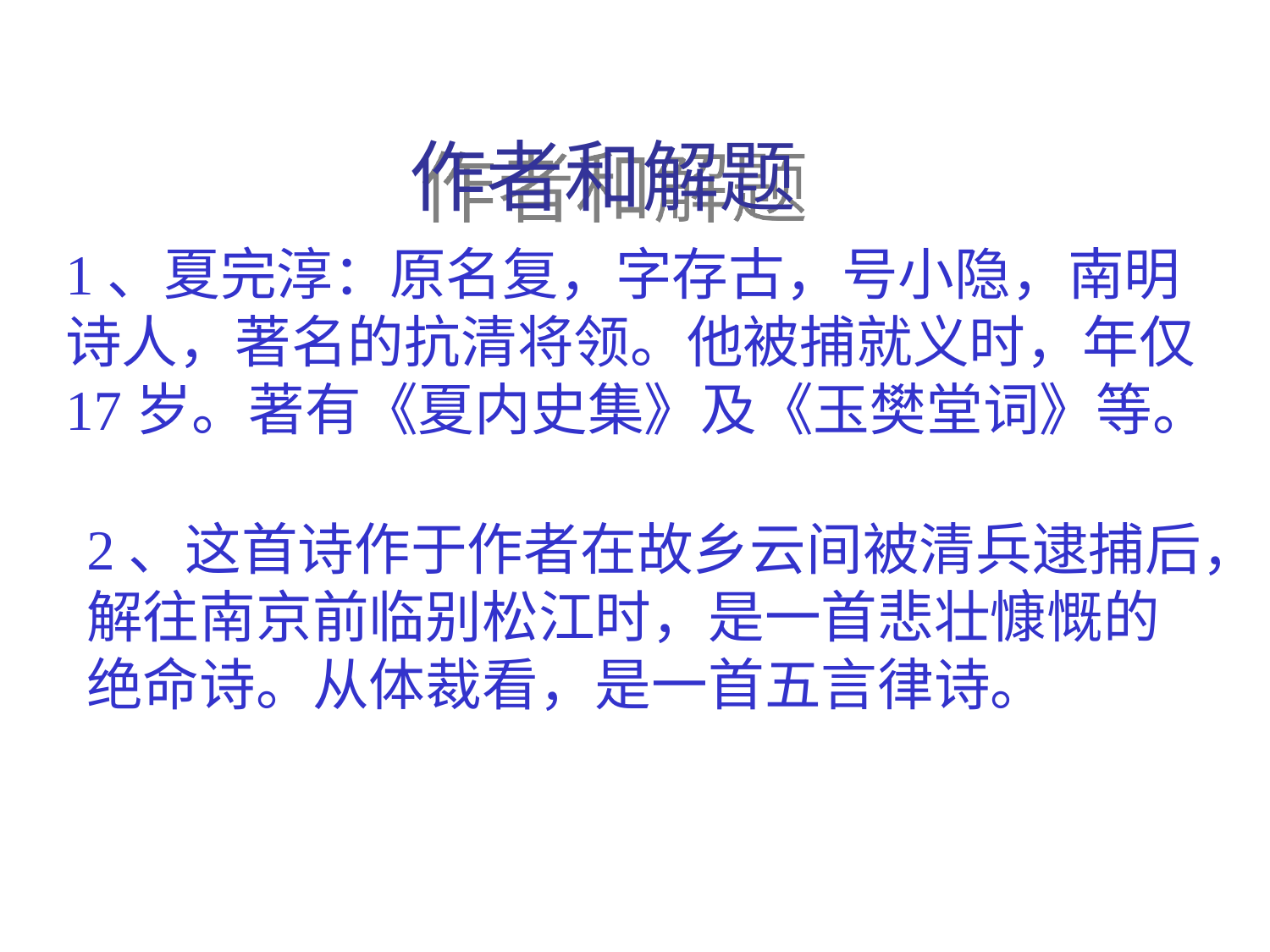

# 作者和解题
1、夏完淳：原名复，字存古，号小隐，南明诗人，著名的抗清将领。他被捕就义时，年仅17岁。著有《夏内史集》及《玉樊堂词》等。
2、这首诗作于作者在故乡云间被清兵逮捕后，解往南京前临别松江时，是一首悲壮慷慨的绝命诗。从体裁看，是一首五言律诗。